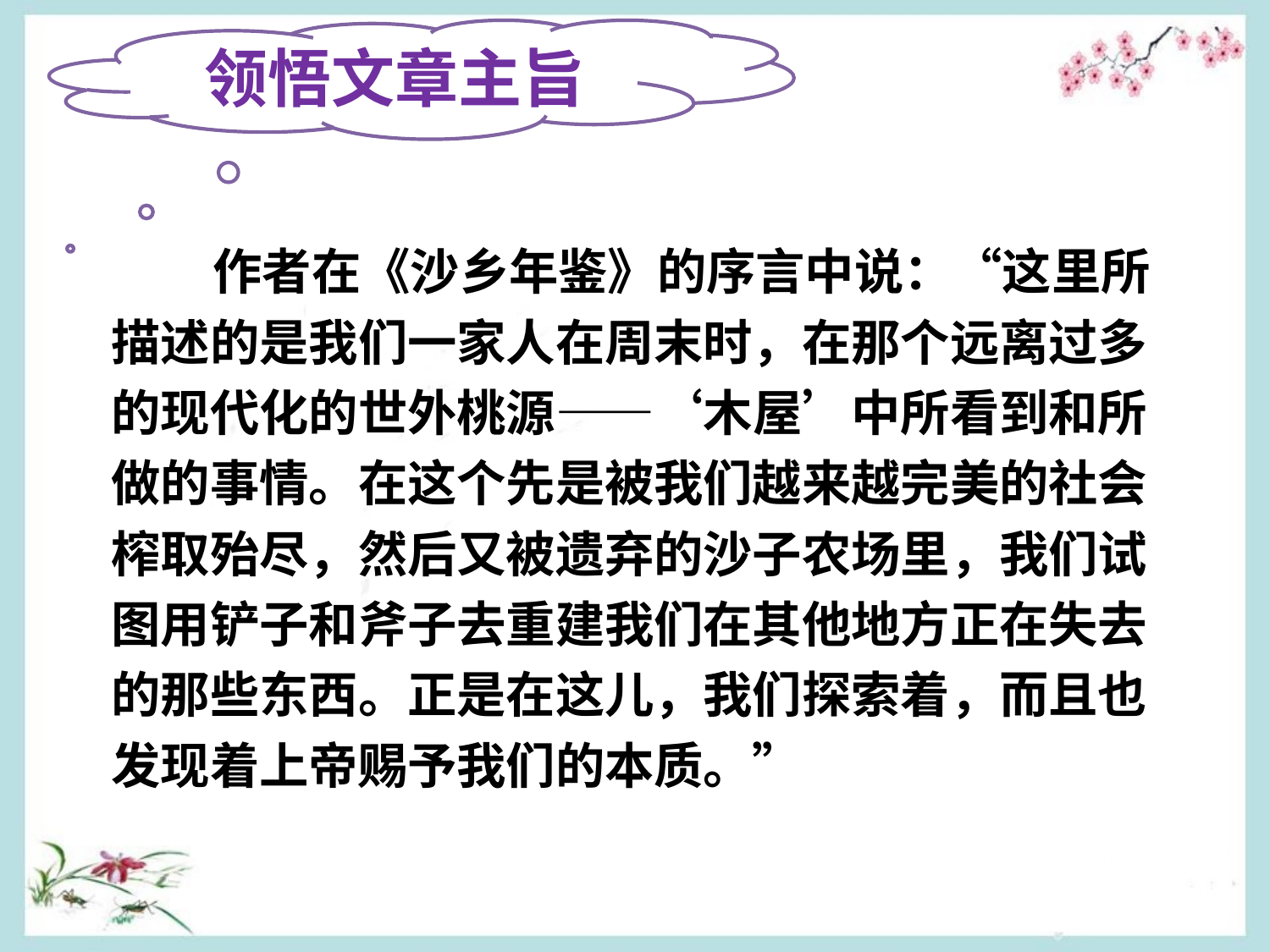

领悟文章主旨
作者在《沙乡年鉴》的序言中说：“这里所描述的是我们一家人在周末时，在那个远离过多的现代化的世外桃源——‘木屋’中所看到和所做的事情。在这个先是被我们越来越完美的社会榨取殆尽，然后又被遗弃的沙子农场里，我们试图用铲子和斧子去重建我们在其他地方正在失去的那些东西。正是在这儿，我们探索着，而且也发现着上帝赐予我们的本质。”